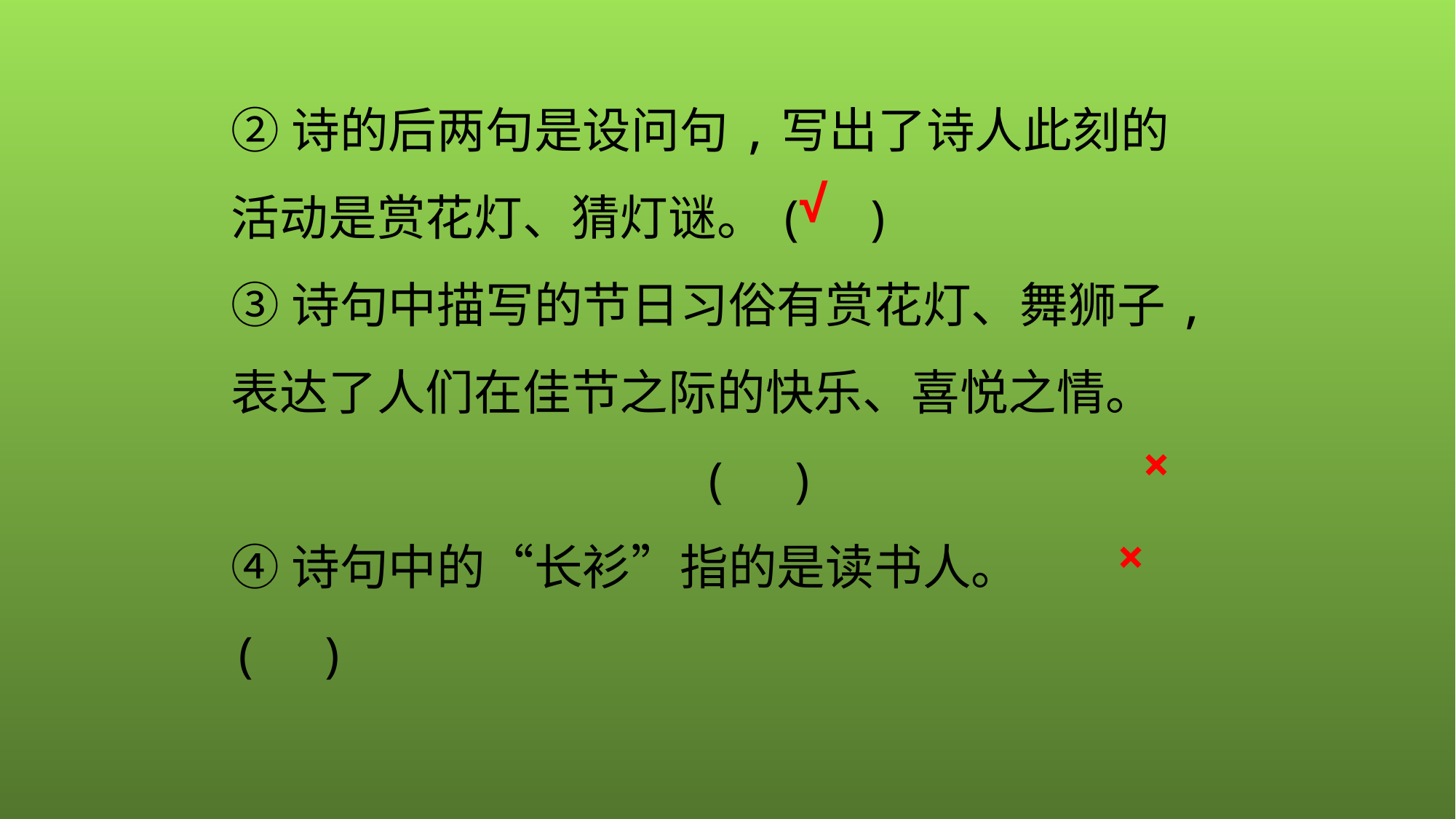

②诗的后两句是设问句,写出了诗人此刻的活动是赏花灯、猜灯谜。	(  )
③诗句中描写的节日习俗有赏花灯、舞狮子,表达了人们在佳节之际的快乐、喜悦之情。	                                (  )
④诗句中的“长衫”指的是读书人。	(  )
√
×
×